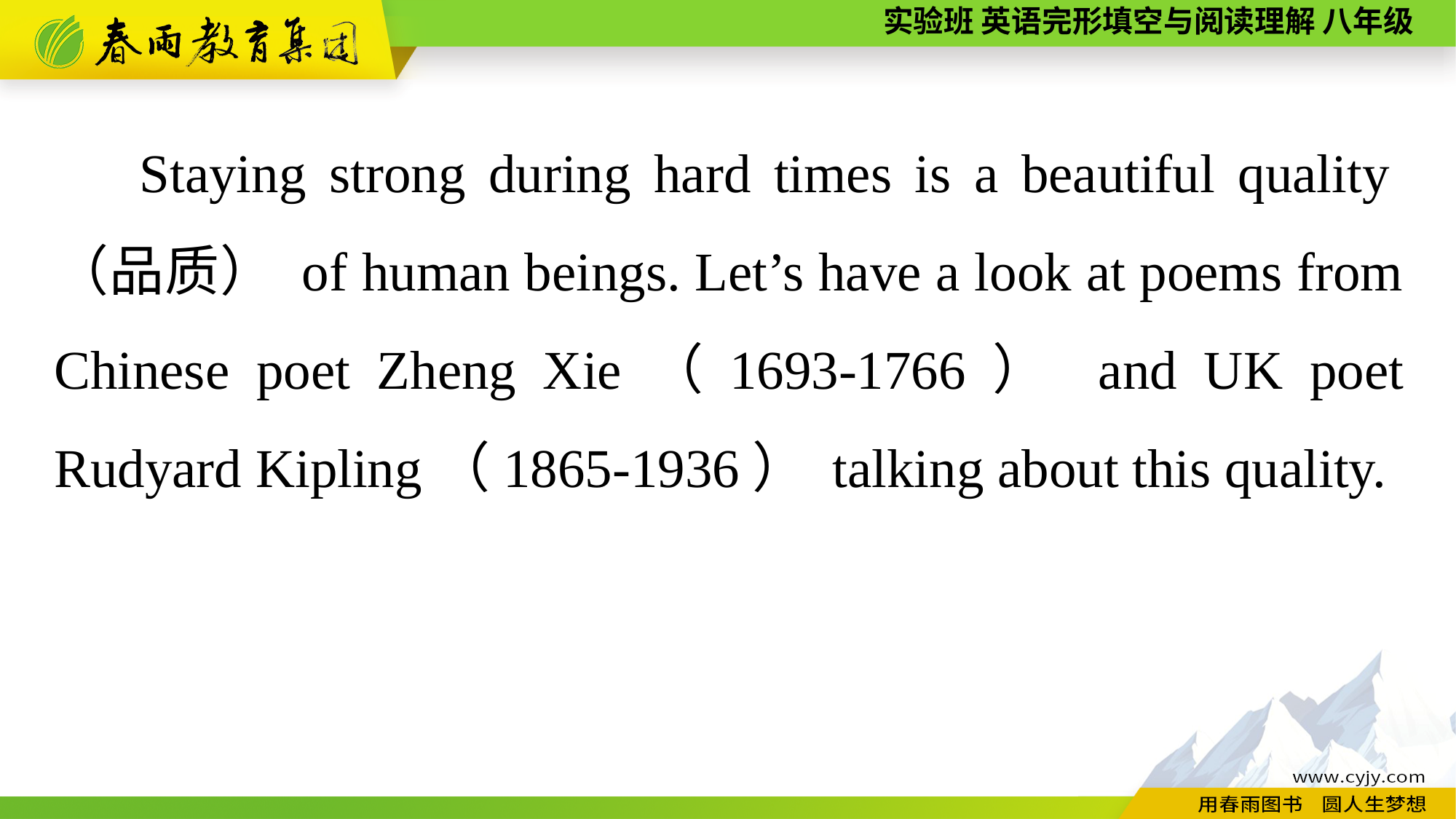

Staying strong during hard times is a beautiful quality（品质） of human beings. Let’s have a look at poems from Chinese poet Zheng Xie（1693-1766） and UK poet Rudyard Kipling（1865-1936） talking about this quality.